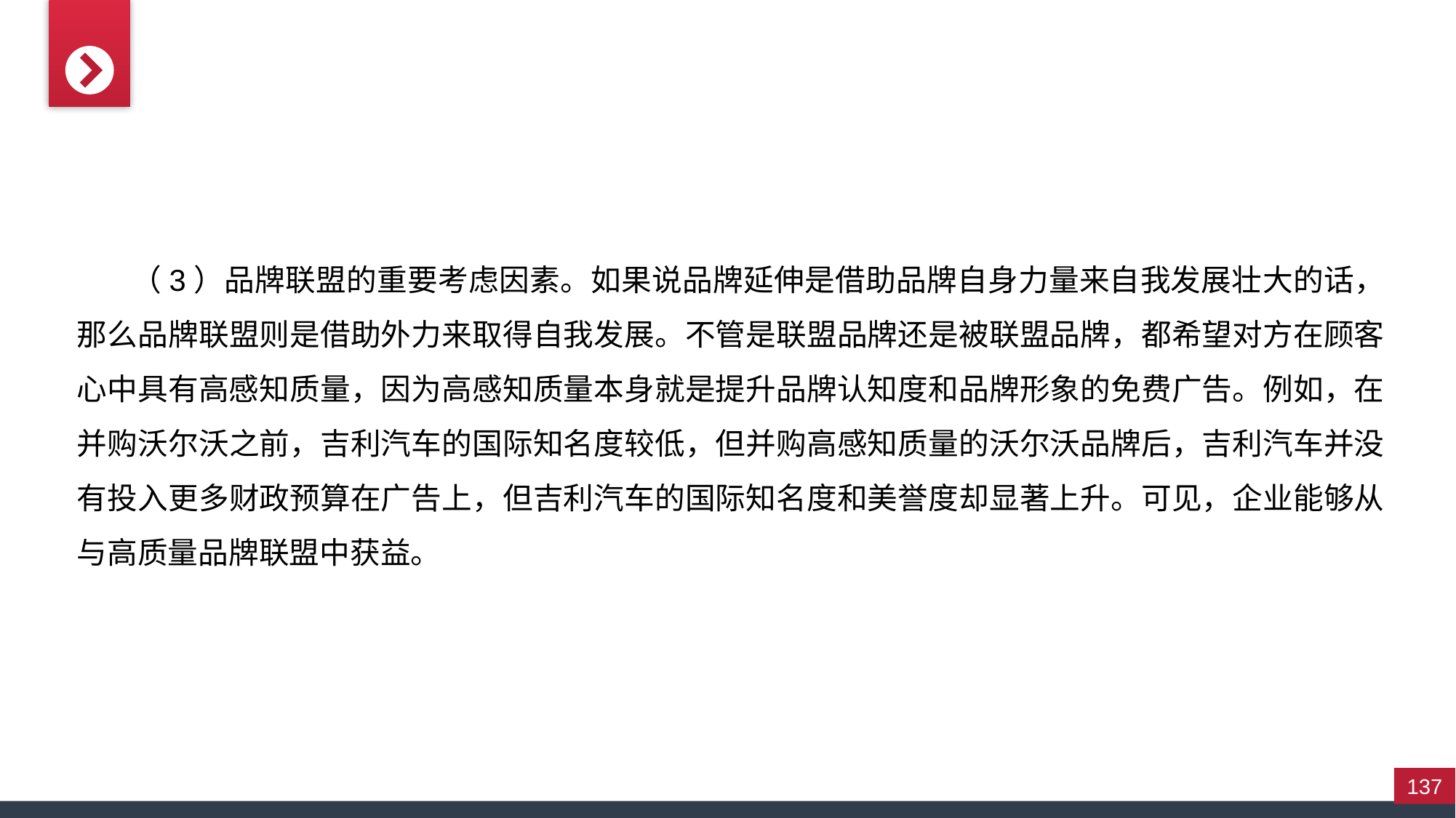

（3）品牌联盟的重要考虑因素。如果说品牌延伸是借助品牌自身力量来自我发展壮大的话，那么品牌联盟则是借助外力来取得自我发展。不管是联盟品牌还是被联盟品牌，都希望对方在顾客心中具有高感知质量，因为高感知质量本身就是提升品牌认知度和品牌形象的免费广告。例如，在并购沃尔沃之前，吉利汽车的国际知名度较低，但并购高感知质量的沃尔沃品牌后，吉利汽车并没有投入更多财政预算在广告上，但吉利汽车的国际知名度和美誉度却显著上升。可见，企业能够从与高质量品牌联盟中获益。